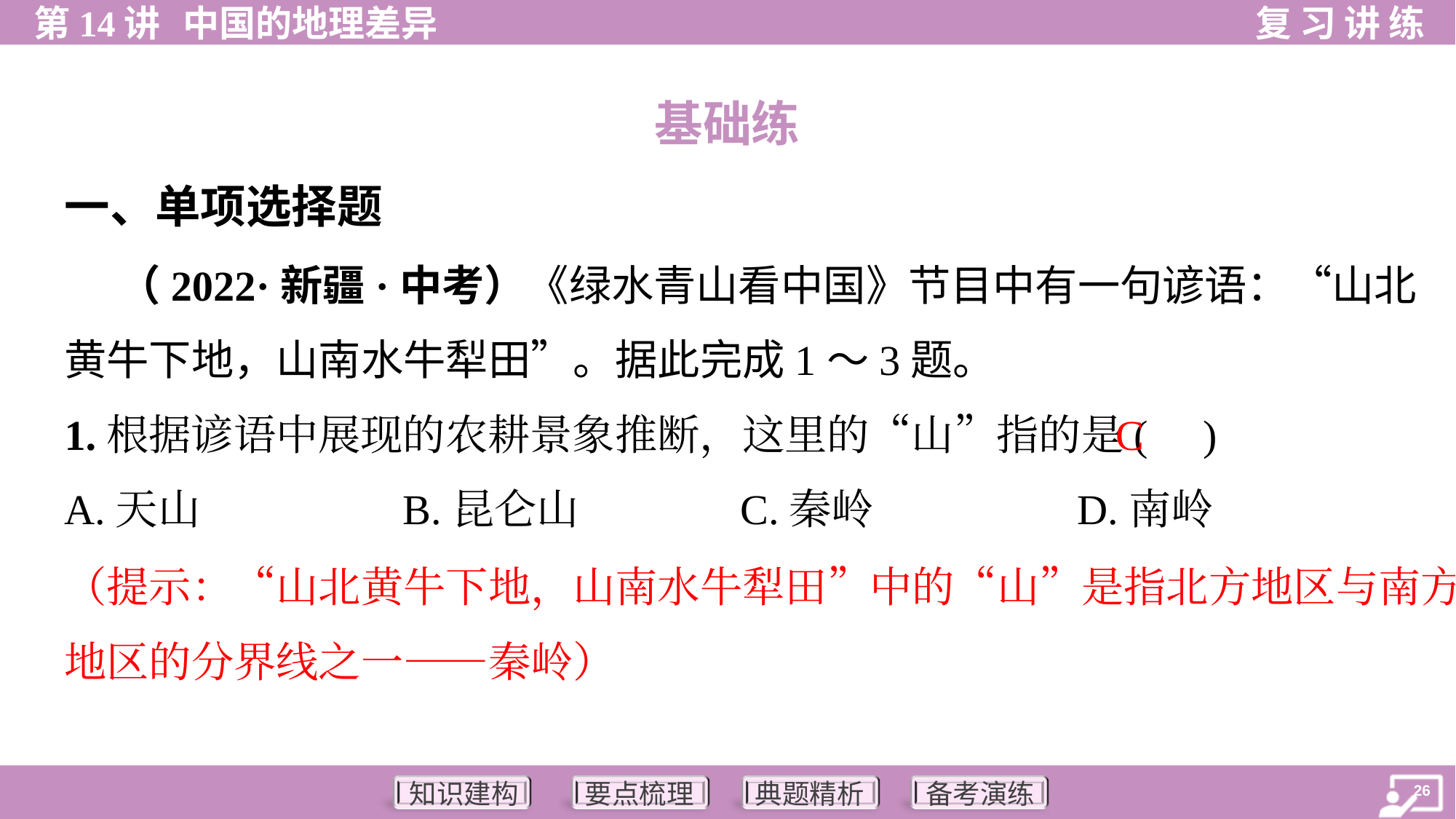

基础练
一、单项选择题
    （2022·新疆·中考）《绿水青山看中国》节目中有一句谚语：“山北
黄牛下地，山南水牛犁田”。据此完成1～3题。
C
1.根据谚语中展现的农耕景象推断，这里的“山”指的是(     )
A.天山	B.昆仑山	C.秦岭	D.南岭
（提示：“山北黄牛下地，山南水牛犁田”中的“山”是指北方地区与南方
地区的分界线之一——秦岭）